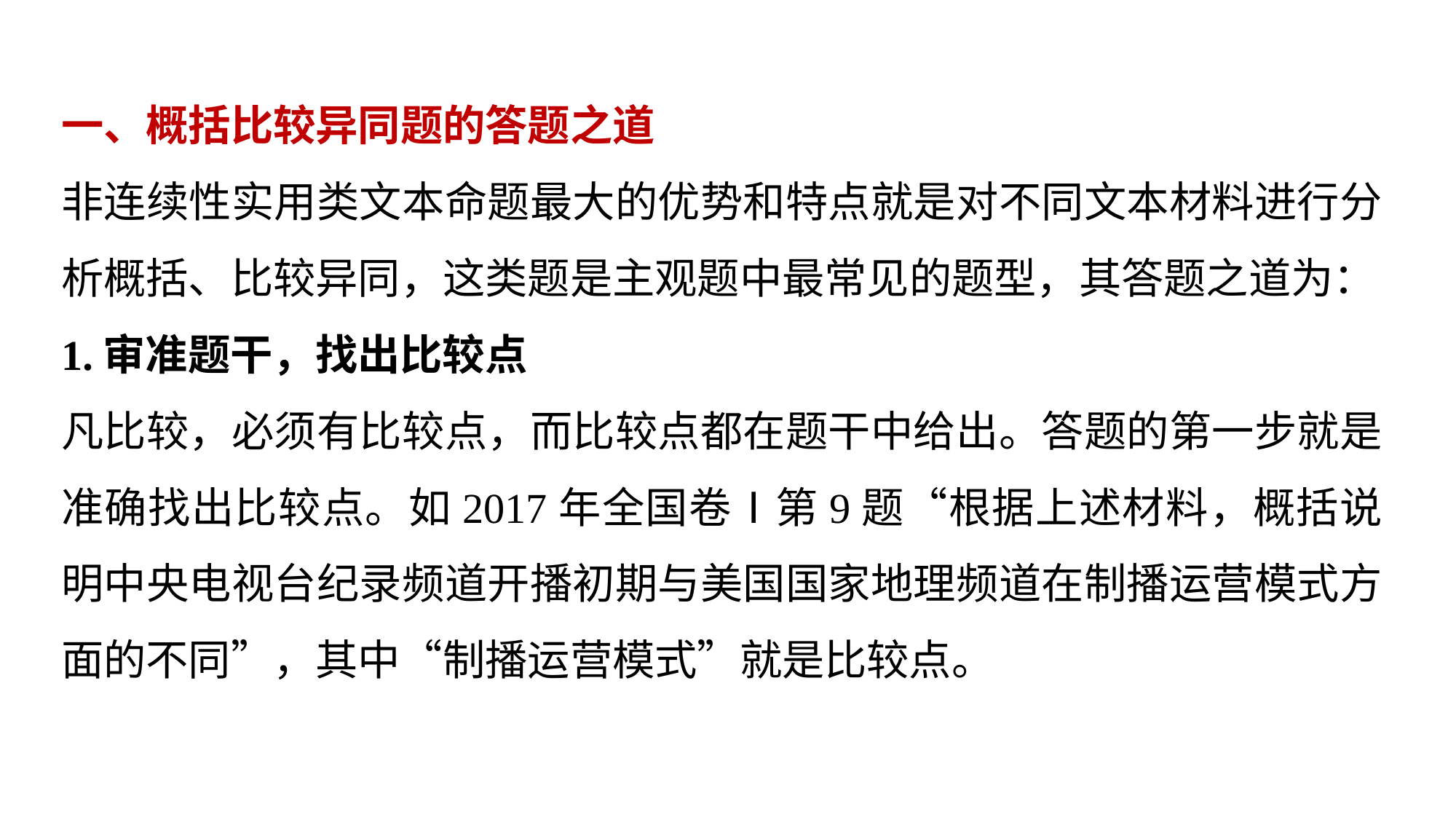

一、概括比较异同题的答题之道
非连续性实用类文本命题最大的优势和特点就是对不同文本材料进行分析概括、比较异同，这类题是主观题中最常见的题型，其答题之道为：
1.审准题干，找出比较点
凡比较，必须有比较点，而比较点都在题干中给出。答题的第一步就是准确找出比较点。如2017年全国卷Ⅰ第9题“根据上述材料，概括说明中央电视台纪录频道开播初期与美国国家地理频道在制播运营模式方面的不同”，其中“制播运营模式”就是比较点。